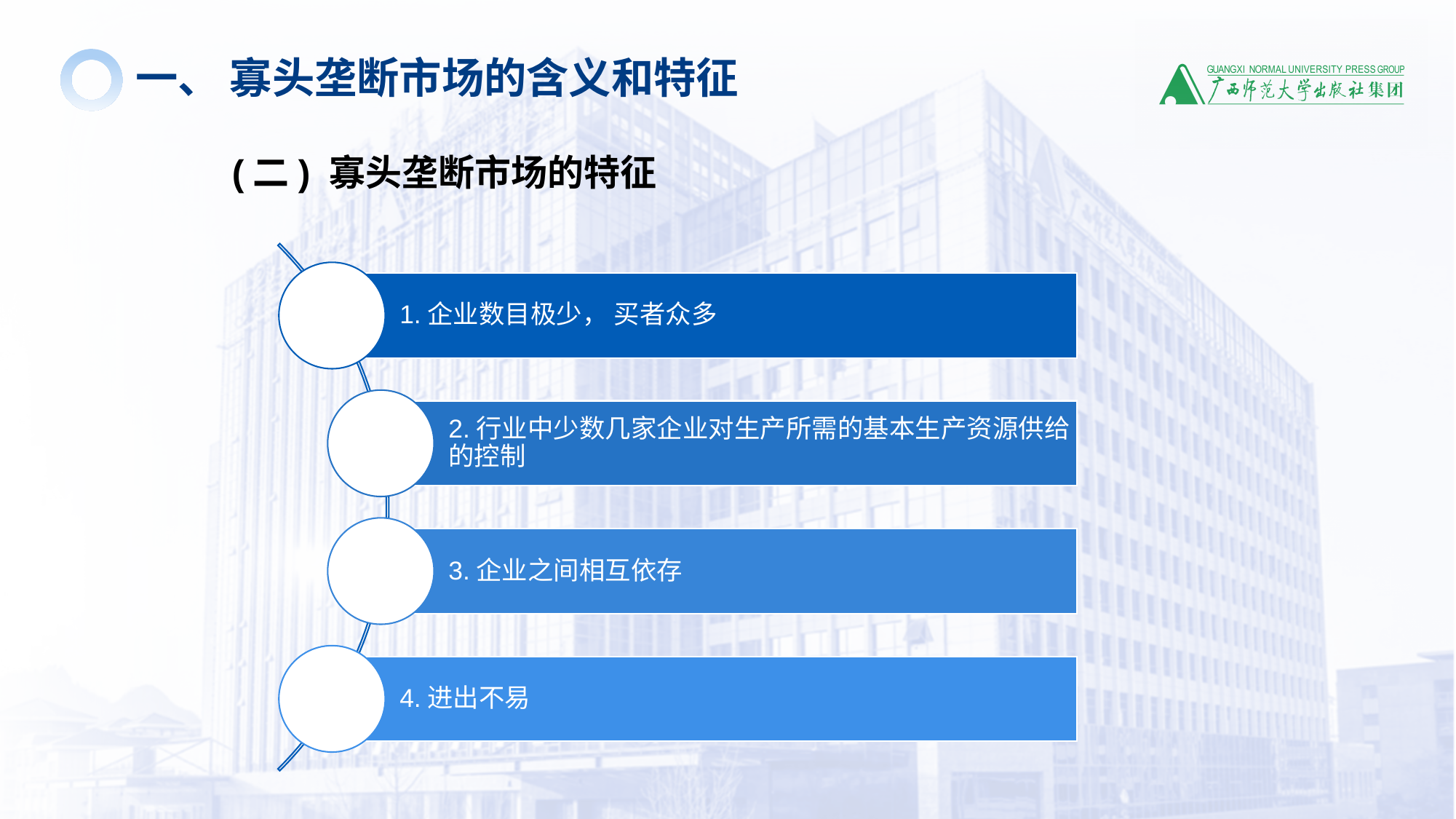

一、 寡头垄断市场的含义和特征

(二) 寡头垄断市场的特征
1.企业数目极少， 买者众多
2.行业中少数几家企业对生产所需的基本生产资源供给的控制
3.企业之间相互依存
4.进出不易